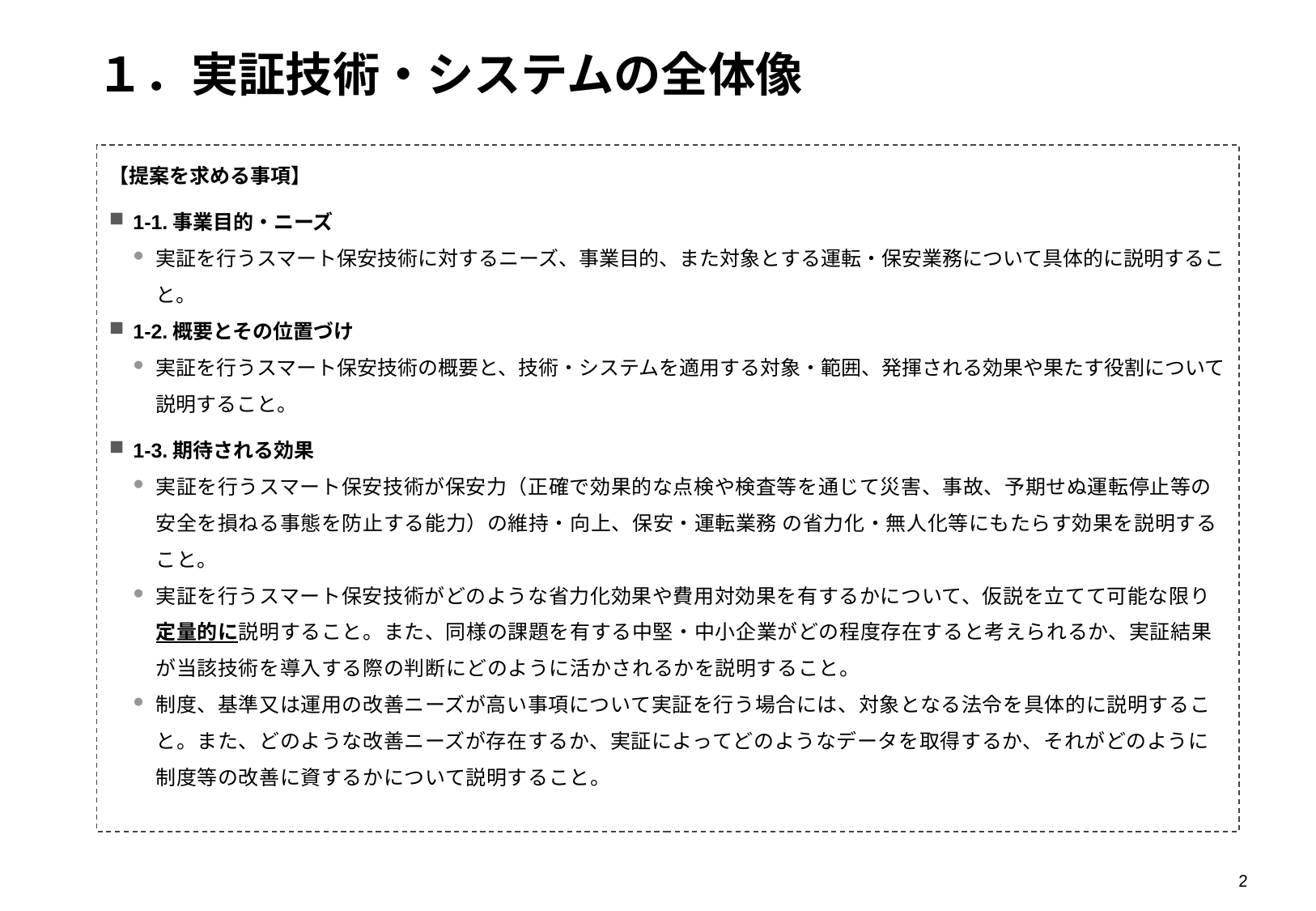

# １．実証技術・システムの全体像
【提案を求める事項】
1-1.事業目的・ニーズ
実証を行うスマート保安技術に対するニーズ、事業目的、また対象とする運転・保安業務について具体的に説明すること。
1-2.概要とその位置づけ
実証を行うスマート保安技術の概要と、技術・システムを適用する対象・範囲、発揮される効果や果たす役割について説明すること。
1-3.期待される効果
実証を行うスマート保安技術が保安力（正確で効果的な点検や検査等を通じて災害、事故、予期せぬ運転停止等の安全を損ねる事態を防止する能力）の維持・向上、保安・運転業務 の省力化・無人化等にもたらす効果を説明すること。
実証を行うスマート保安技術がどのような省力化効果や費用対効果を有するかについて、仮説を立てて可能な限り定量的に説明すること。また、同様の課題を有する中堅・中小企業がどの程度存在すると考えられるか、実証結果が当該技術を導入する際の判断にどのように活かされるかを説明すること。
制度、基準又は運用の改善ニーズが高い事項について実証を行う場合には、対象となる法令を具体的に説明すること。また、どのような改善ニーズが存在するか、実証によってどのようなデータを取得するか、それがどのように制度等の改善に資するかについて説明すること。